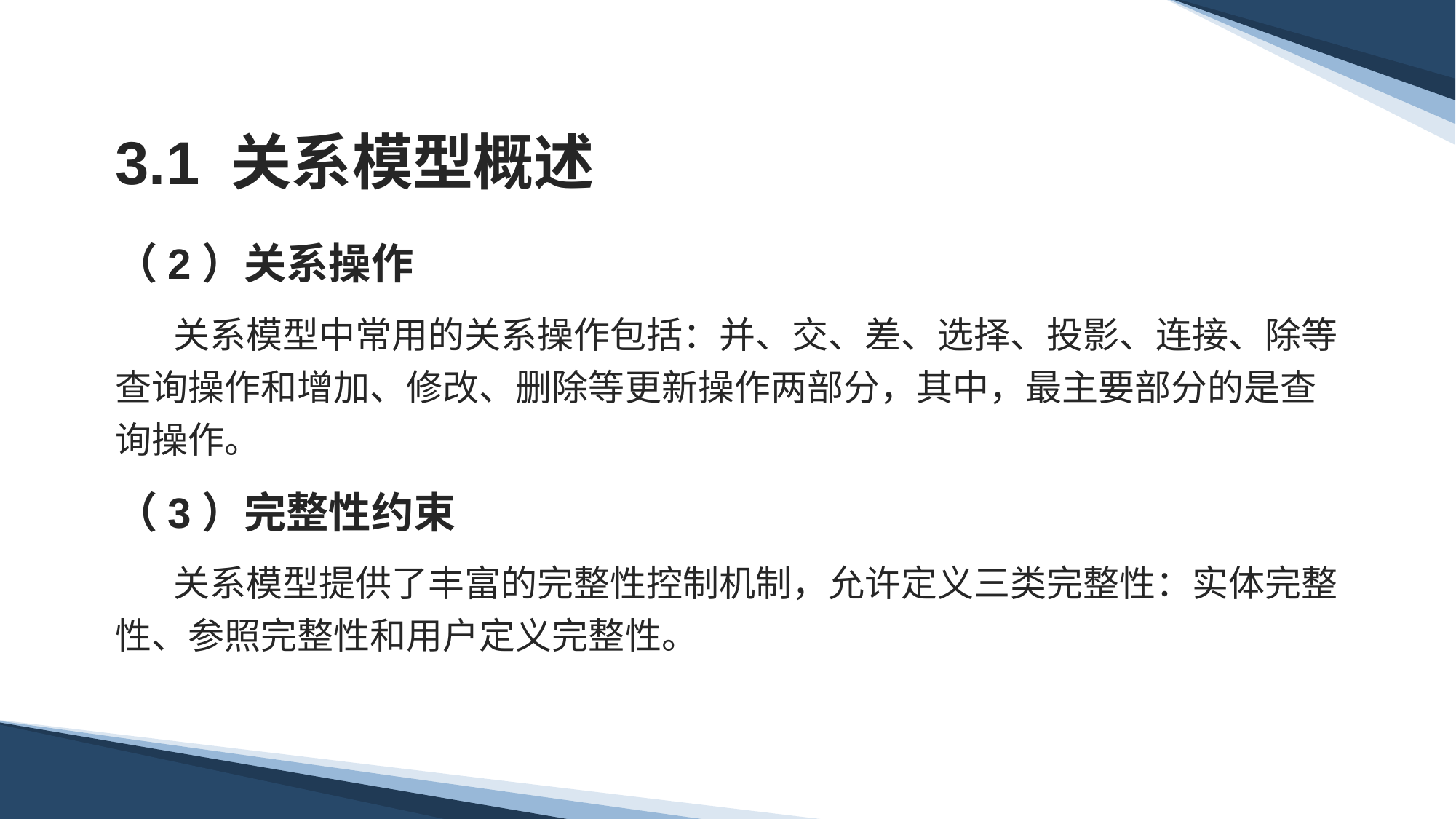

# 3.1 关系模型概述
（2）关系操作
      关系模型中常用的关系操作包括：并、交、差、选择、投影、连接、除等查询操作和增加、修改、删除等更新操作两部分，其中，最主要部分的是查询操作。
（3）完整性约束
      关系模型提供了丰富的完整性控制机制，允许定义三类完整性：实体完整性、参照完整性和用户定义完整性。